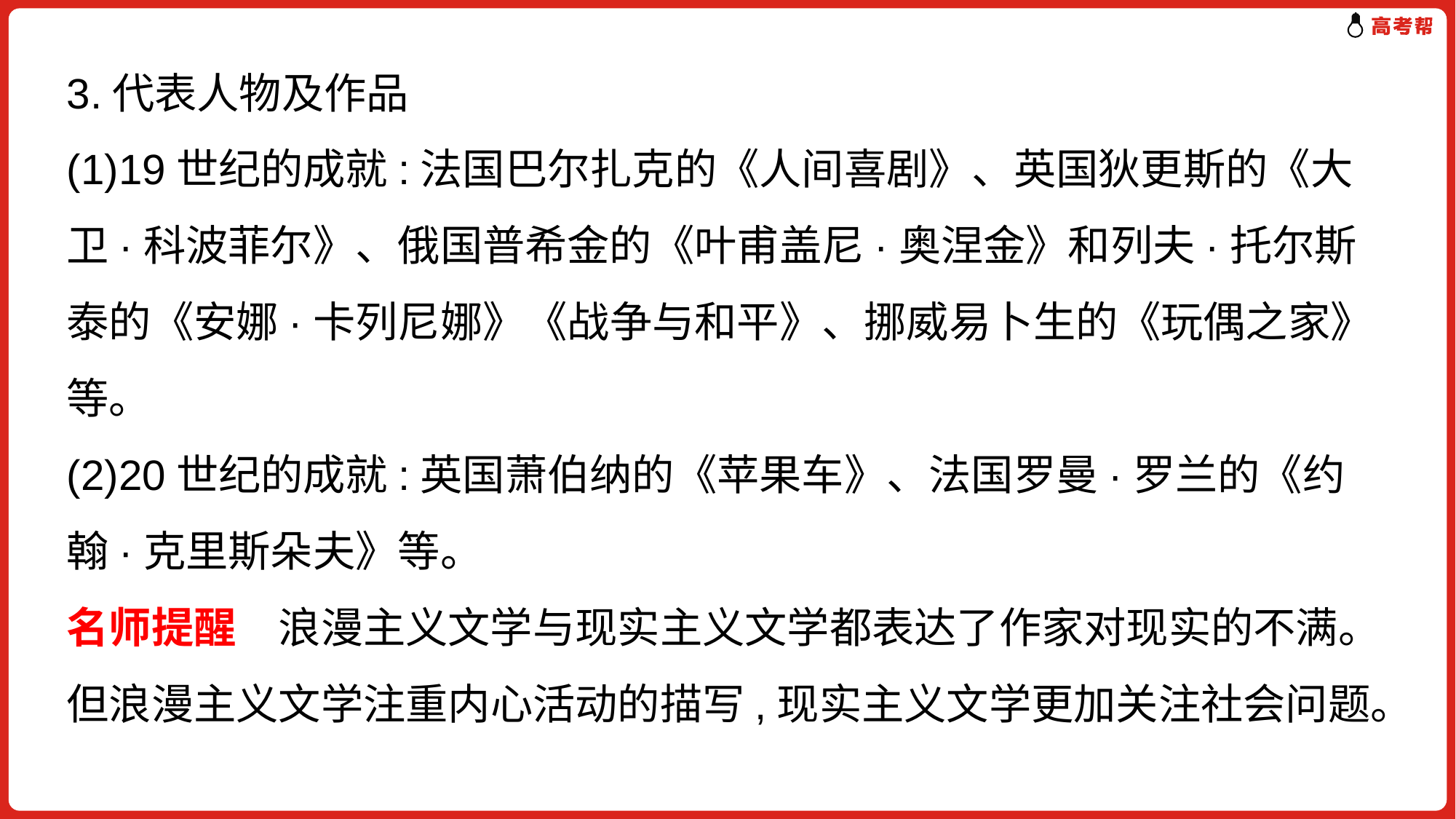

3.代表人物及作品
(1)19世纪的成就:法国巴尔扎克的《人间喜剧》、英国狄更斯的《大卫·科波菲尔》、俄国普希金的《叶甫盖尼·奥涅金》和列夫·托尔斯泰的《安娜·卡列尼娜》《战争与和平》、挪威易卜生的《玩偶之家》等。
(2)20世纪的成就:英国萧伯纳的《苹果车》、法国罗曼·罗兰的《约翰·克里斯朵夫》等。
名师提醒　浪漫主义文学与现实主义文学都表达了作家对现实的不满。但浪漫主义文学注重内心活动的描写,现实主义文学更加关注社会问题。